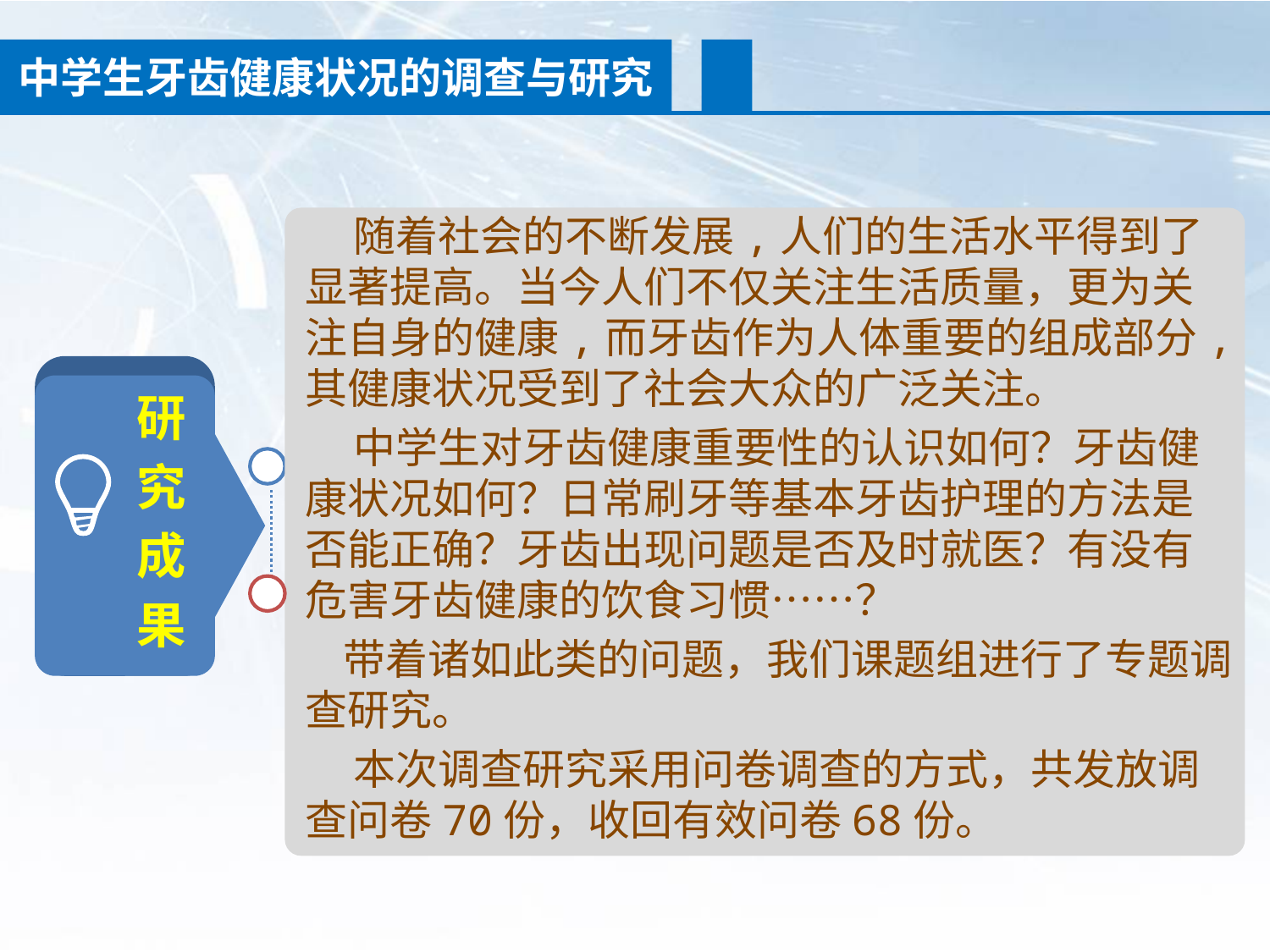

中学生牙齿健康状况的调查与研究

    随着社会的不断发展,人们的生活水平得到了显著提高。当今人们不仅关注生活质量，更为关注自身的健康,而牙齿作为人体重要的组成部分,其健康状况受到了社会大众的广泛关注。
    中学生对牙齿健康重要性的认识如何？牙齿健康状况如何？日常刷牙等基本牙齿护理的方法是否能正确？牙齿出现问题是否及时就医？有没有危害牙齿健康的饮食习惯……？
   带着诸如此类的问题，我们课题组进行了专题调查研究。
    本次调查研究采用问卷调查的方式，共发放调查问卷70份，收回有效问卷68份。

研
究
成
果